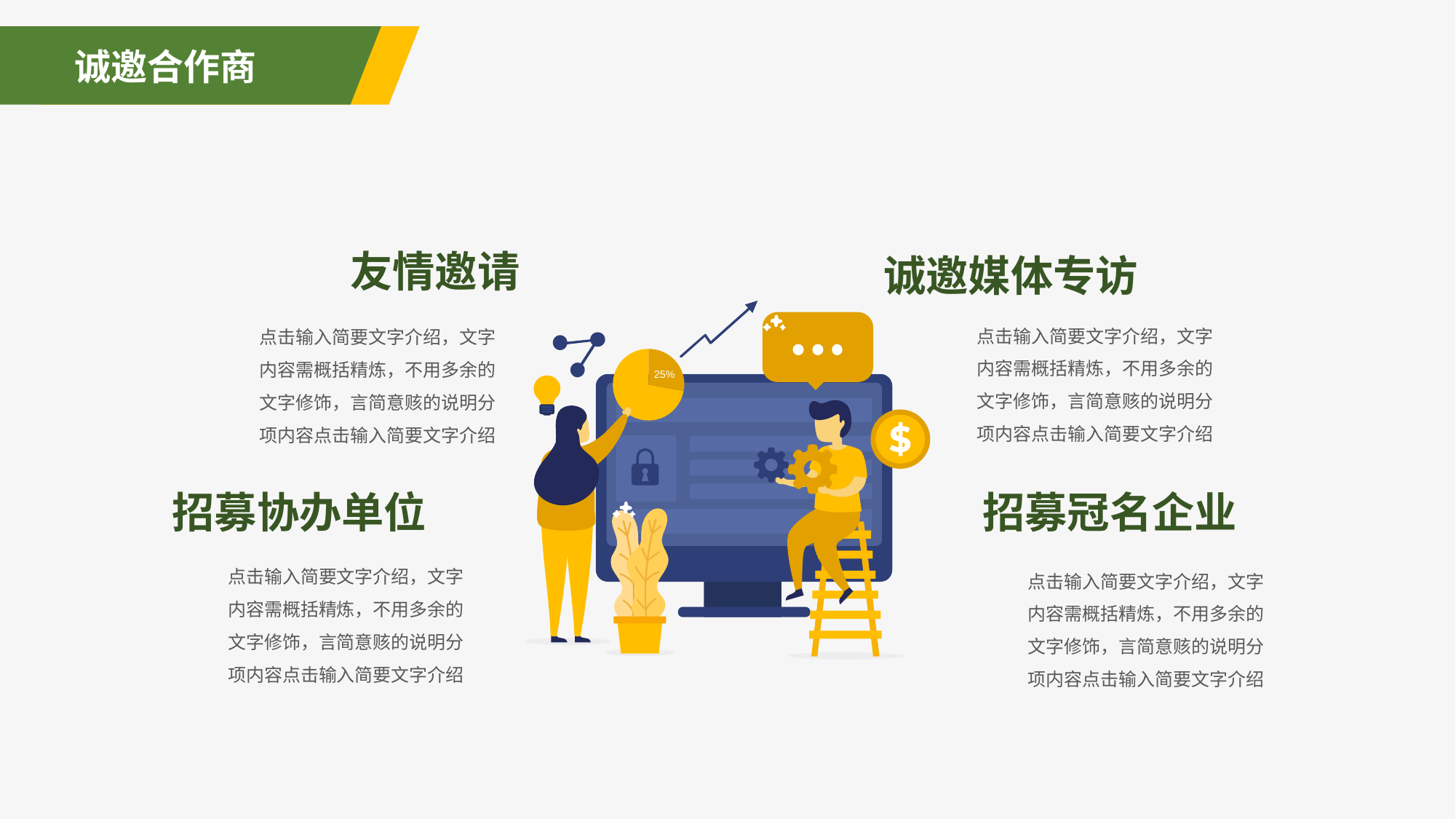

诚邀合作商
友情邀请
诚邀媒体专访

25%

点击输入简要文字介绍，文字内容需概括精炼，不用多余的文字修饰，言简意赅的说明分项内容点击输入简要文字介绍
点击输入简要文字介绍，文字内容需概括精炼，不用多余的文字修饰，言简意赅的说明分项内容点击输入简要文字介绍
招募冠名企业
招募协办单位
点击输入简要文字介绍，文字内容需概括精炼，不用多余的文字修饰，言简意赅的说明分项内容点击输入简要文字介绍
点击输入简要文字介绍，文字内容需概括精炼，不用多余的文字修饰，言简意赅的说明分项内容点击输入简要文字介绍